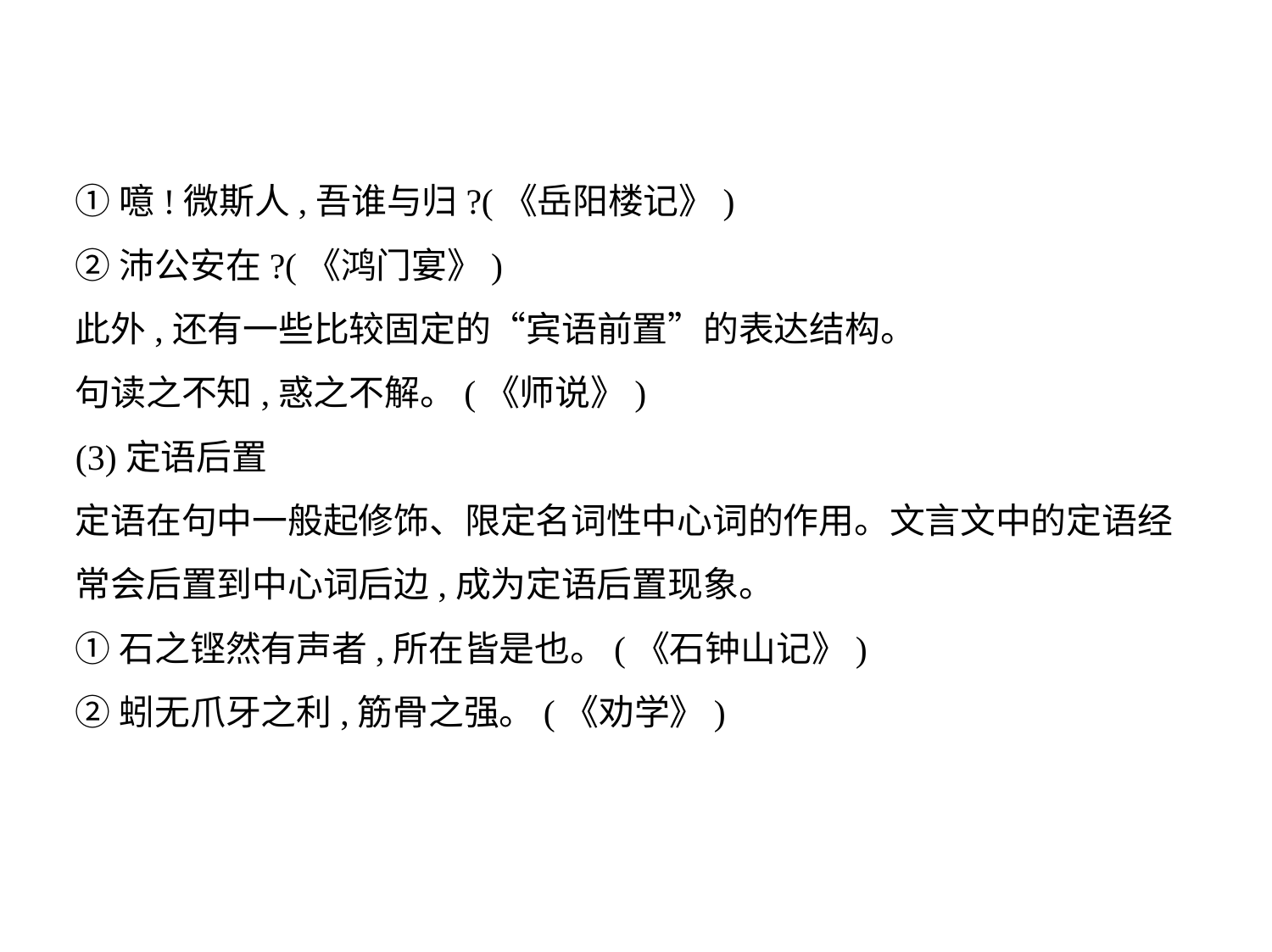

①噫!微斯人,吾谁与归?(《岳阳楼记》)
②沛公安在?(《鸿门宴》)
此外,还有一些比较固定的“宾语前置”的表达结构。
句读之不知,惑之不解。(《师说》)
(3)定语后置
定语在句中一般起修饰、限定名词性中心词的作用。文言文中的定语经
常会后置到中心词后边,成为定语后置现象。
①石之铿然有声者,所在皆是也。(《石钟山记》)
②蚓无爪牙之利,筋骨之强。(《劝学》)